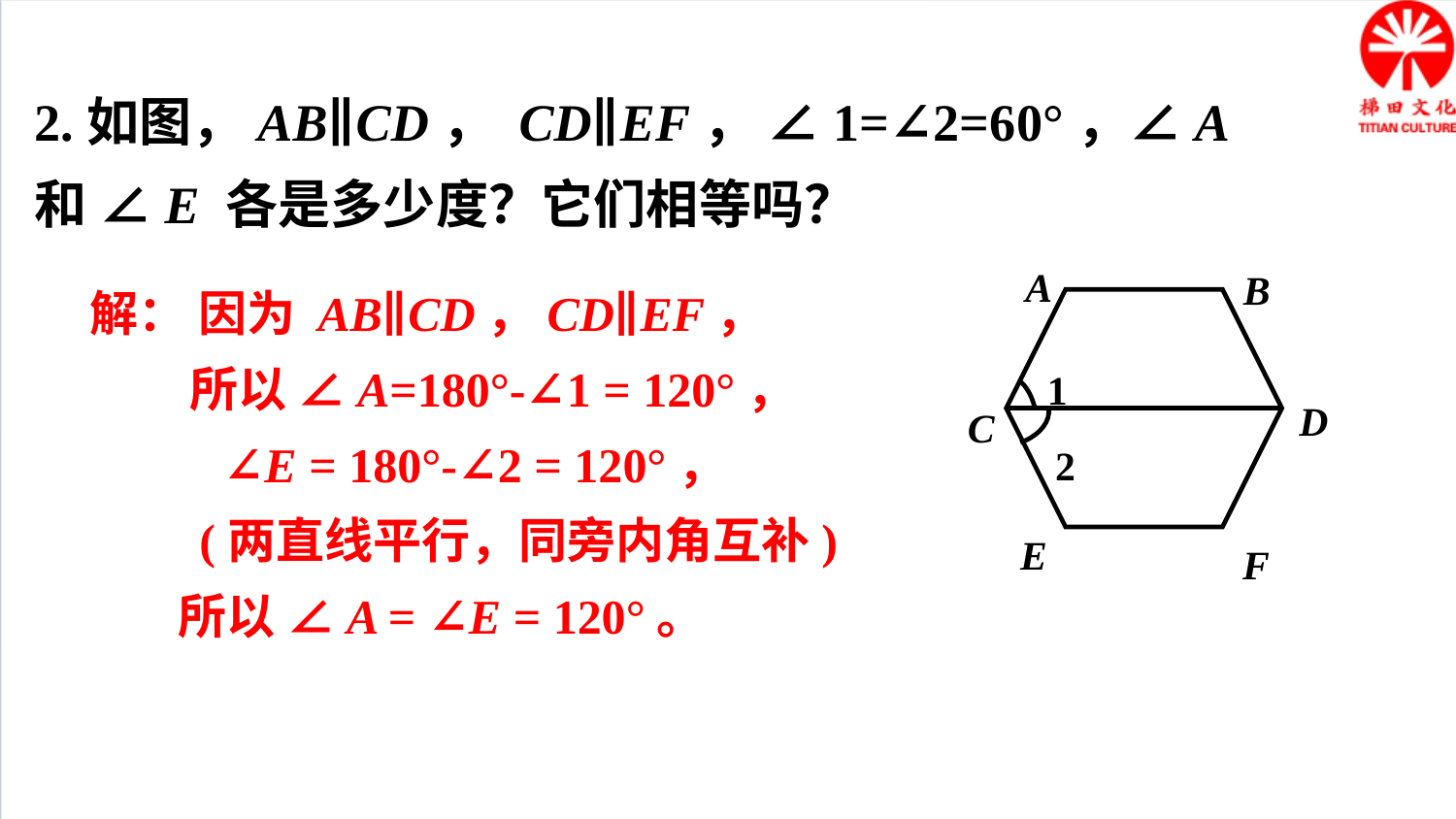

2.如图，AB∥CD， CD∥EF， ∠1=∠2=60°，∠A 和 ∠E 各是多少度？它们相等吗？
A
B

1

D

C
2
E
F
解： 因为 AB∥CD，CD∥EF，
        所以 ∠A=180°-∠1 = 120°，
           ∠E = 180°-∠2 = 120°，
         (两直线平行，同旁内角互补)
       所以 ∠A = ∠E = 120°。